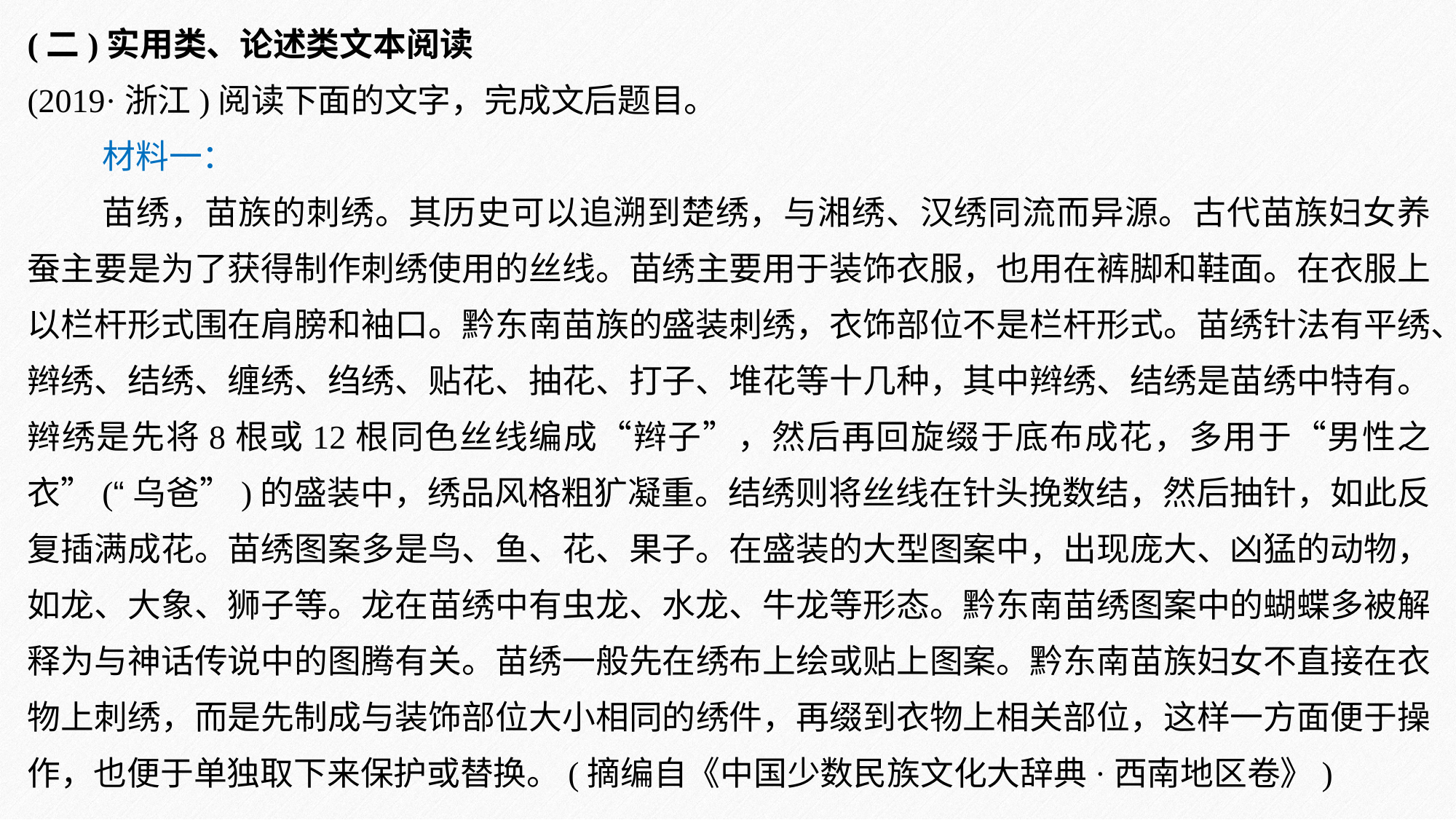

(二)实用类、论述类文本阅读
(2019·浙江)阅读下面的文字，完成文后题目。
材料一：
苗绣，苗族的刺绣。其历史可以追溯到楚绣，与湘绣、汉绣同流而异源。古代苗族妇女养蚕主要是为了获得制作刺绣使用的丝线。苗绣主要用于装饰衣服，也用在裤脚和鞋面。在衣服上以栏杆形式围在肩膀和袖口。黔东南苗族的盛装刺绣，衣饰部位不是栏杆形式。苗绣针法有平绣、辫绣、结绣、缠绣、绉绣、贴花、抽花、打子、堆花等十几种，其中辫绣、结绣是苗绣中特有。辫绣是先将8根或12根同色丝线编成“辫子”，然后再回旋缀于底布成花，多用于“男性之衣”(“乌爸”)的盛装中，绣品风格粗犷凝重。结绣则将丝线在针头挽数结，然后抽针，如此反复插满成花。苗绣图案多是鸟、鱼、花、果子。在盛装的大型图案中，出现庞大、凶猛的动物，如龙、大象、狮子等。龙在苗绣中有虫龙、水龙、牛龙等形态。黔东南苗绣图案中的蝴蝶多被解释为与神话传说中的图腾有关。苗绣一般先在绣布上绘或贴上图案。黔东南苗族妇女不直接在衣物上刺绣，而是先制成与装饰部位大小相同的绣件，再缀到衣物上相关部位，这样一方面便于操作，也便于单独取下来保护或替换。(摘编自《中国少数民族文化大辞典·西南地区卷》)